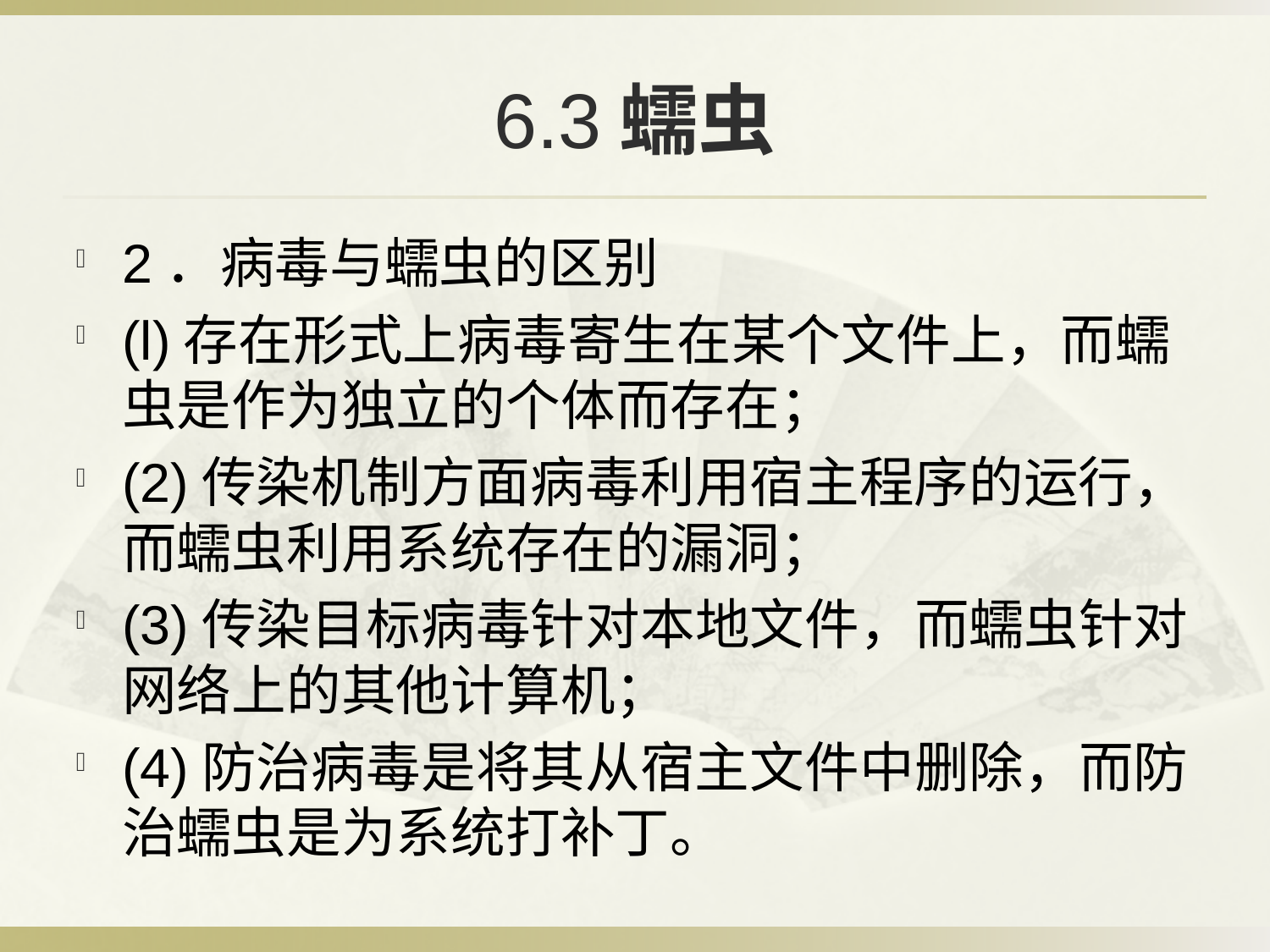

# 6.3蠕虫
2．病毒与蠕虫的区别
(l)存在形式上病毒寄生在某个文件上，而蠕虫是作为独立的个体而存在；
(2)传染机制方面病毒利用宿主程序的运行，而蠕虫利用系统存在的漏洞；
(3)传染目标病毒针对本地文件，而蠕虫针对网络上的其他计算机；
(4)防治病毒是将其从宿主文件中删除，而防治蠕虫是为系统打补丁。